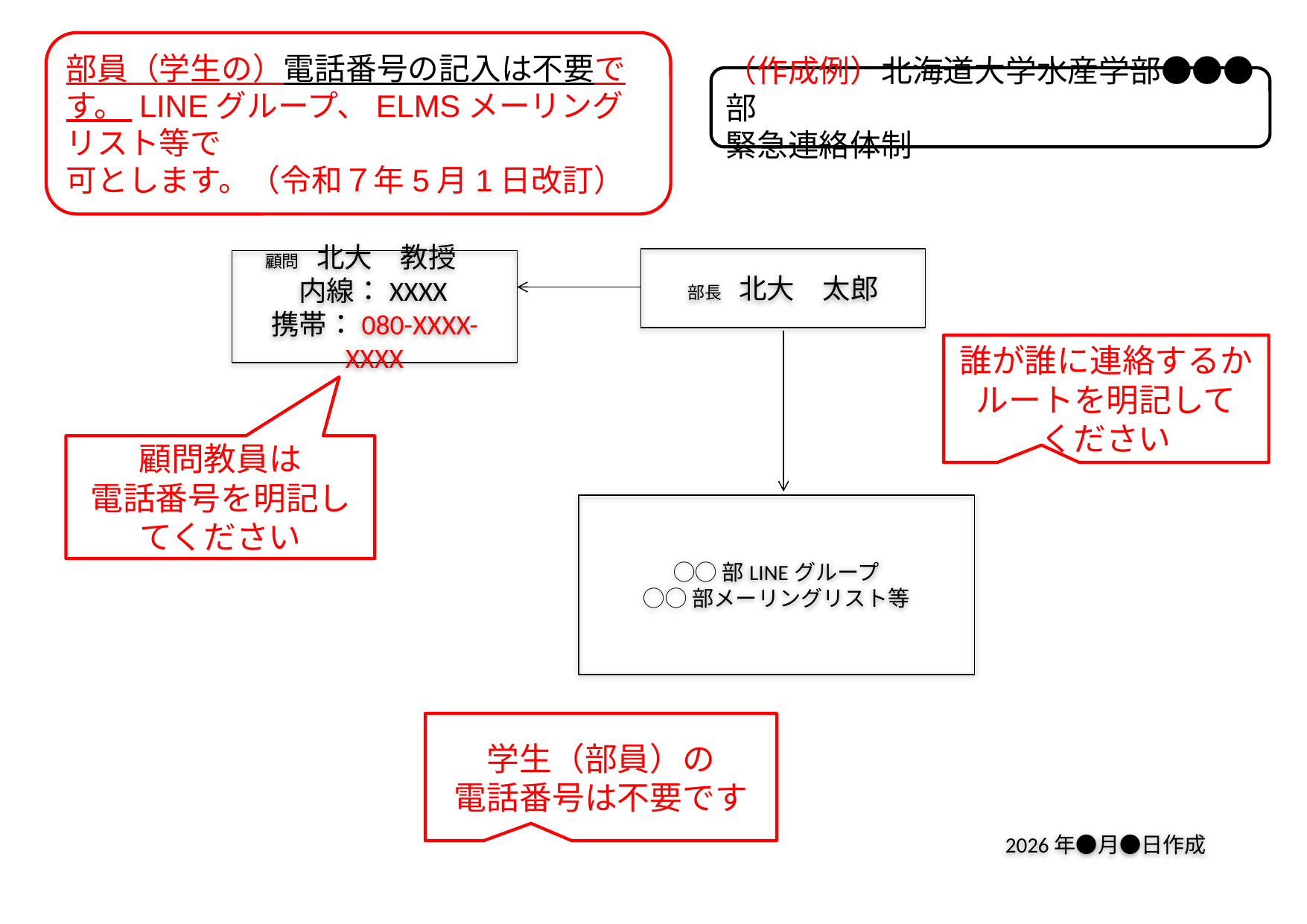

部員（学生の）電話番号の記入は不要です。 LINEグループ、ELMSメーリングリスト等で
可とします。（令和７年5月1日改訂）
（作成例）北海道大学水産学部●●●部
緊急連絡体制
部長　北大　太郎
顧問　北大　教授
　　内線：XXXX
携帯：080-XXXX-XXXX
誰が誰に連絡するかルートを明記して
ください
顧問教員は
電話番号を明記してください
◯◯部LINEグループ
◯◯部メーリングリスト等
学生（部員）の
電話番号は不要です
2026年●月●日作成